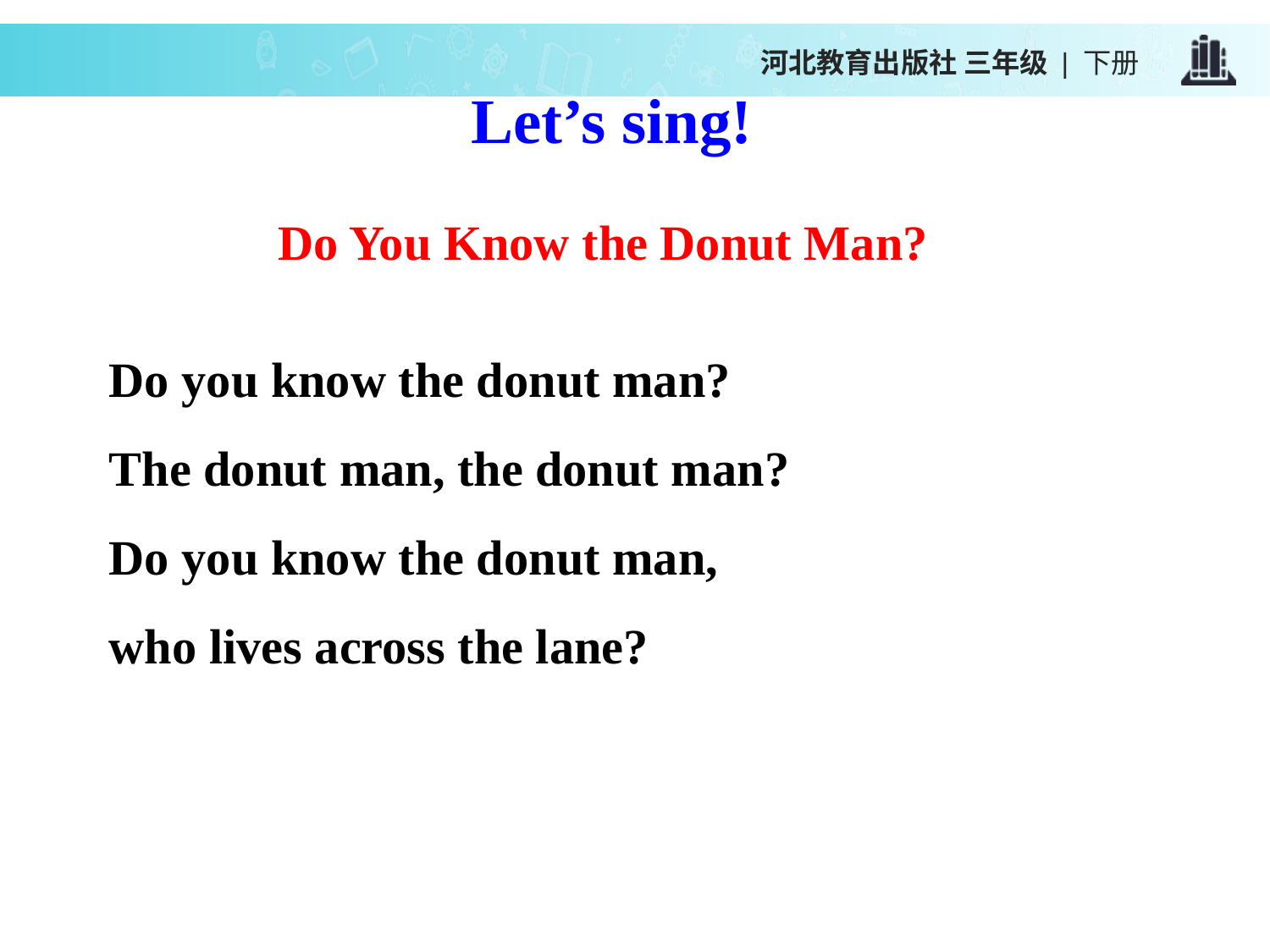

河北教育出版社 三年级 | 下册
Let’s sing!
Do You Know the Donut Man?
Do you know the donut man?
The donut man, the donut man?
Do you know the donut man,
who lives across the lane?